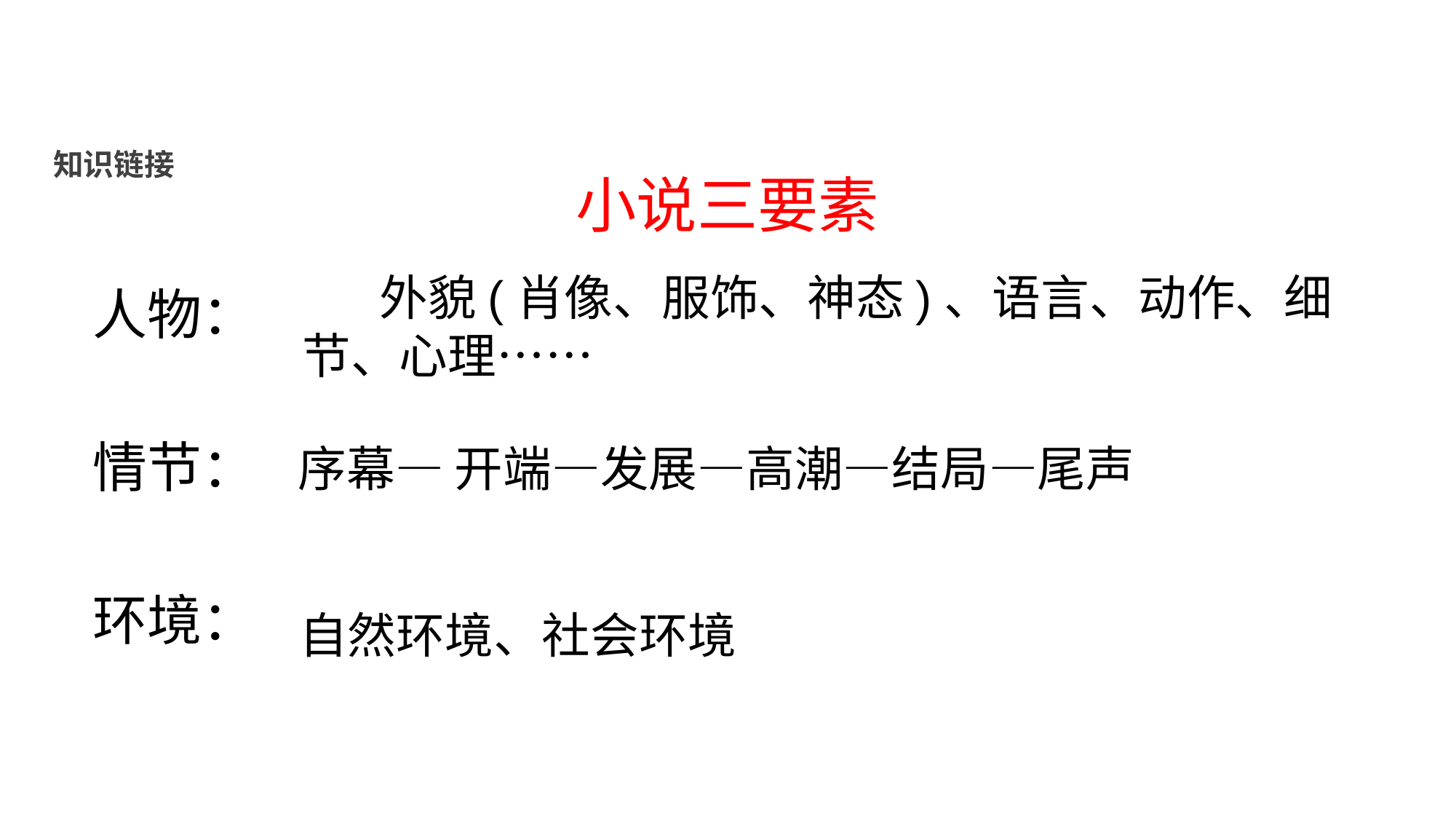

小说三要素
知识链接
      外貌(肖像、服饰、神态)、语言、动作、细节、心理……
人物：

情节：

环境：

序幕— 开端—发展—高潮—结局—尾声
自然环境、社会环境